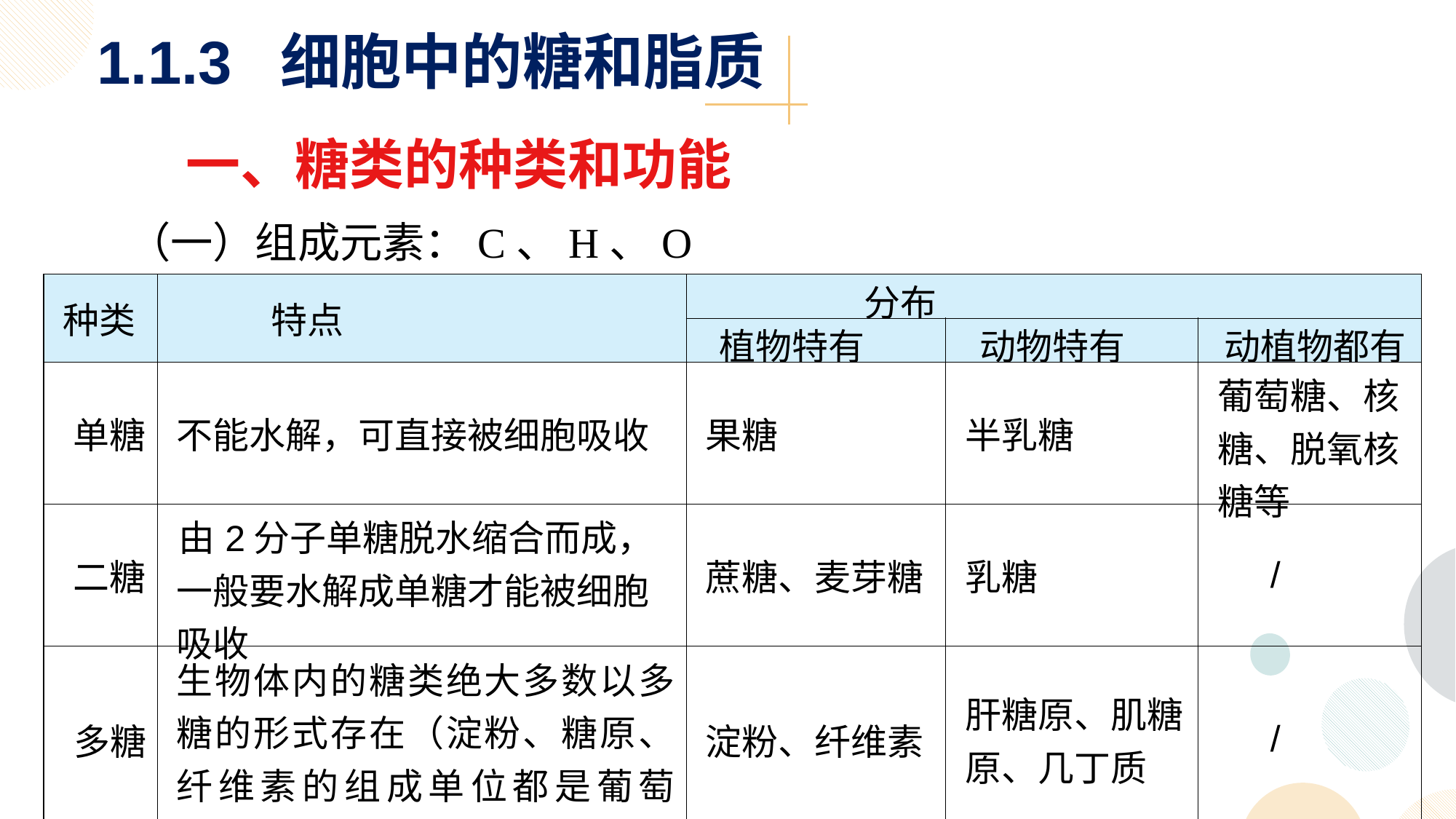

1.1.3  细胞中的糖和脂质
一、糖类的种类和功能
    （一）组成元素：C、H、O
| 种类 | 特点 | 分布 |  |  |
| --- | --- | --- | --- | --- |
|  |  | 植物特有 | 动物特有 | 动植物都有 |
| 单糖 | 不能水解，可直接被细胞吸收 | 果糖 | 半乳糖 | 葡萄糖、核糖、脱氧核糖等 |
| 二糖 | 由2分子单糖脱水缩合而成， 一般要水解成单糖才能被细胞吸收 | 蔗糖、麦芽糖 | 乳糖 | / |
| 多糖 | 生物体内的糖类绝大多数以多糖的形式存在（淀粉、糖原、纤维素的组成单位都是葡萄糖） | 淀粉、纤维素 | 肝糖原、肌糖原、几丁质 | / |